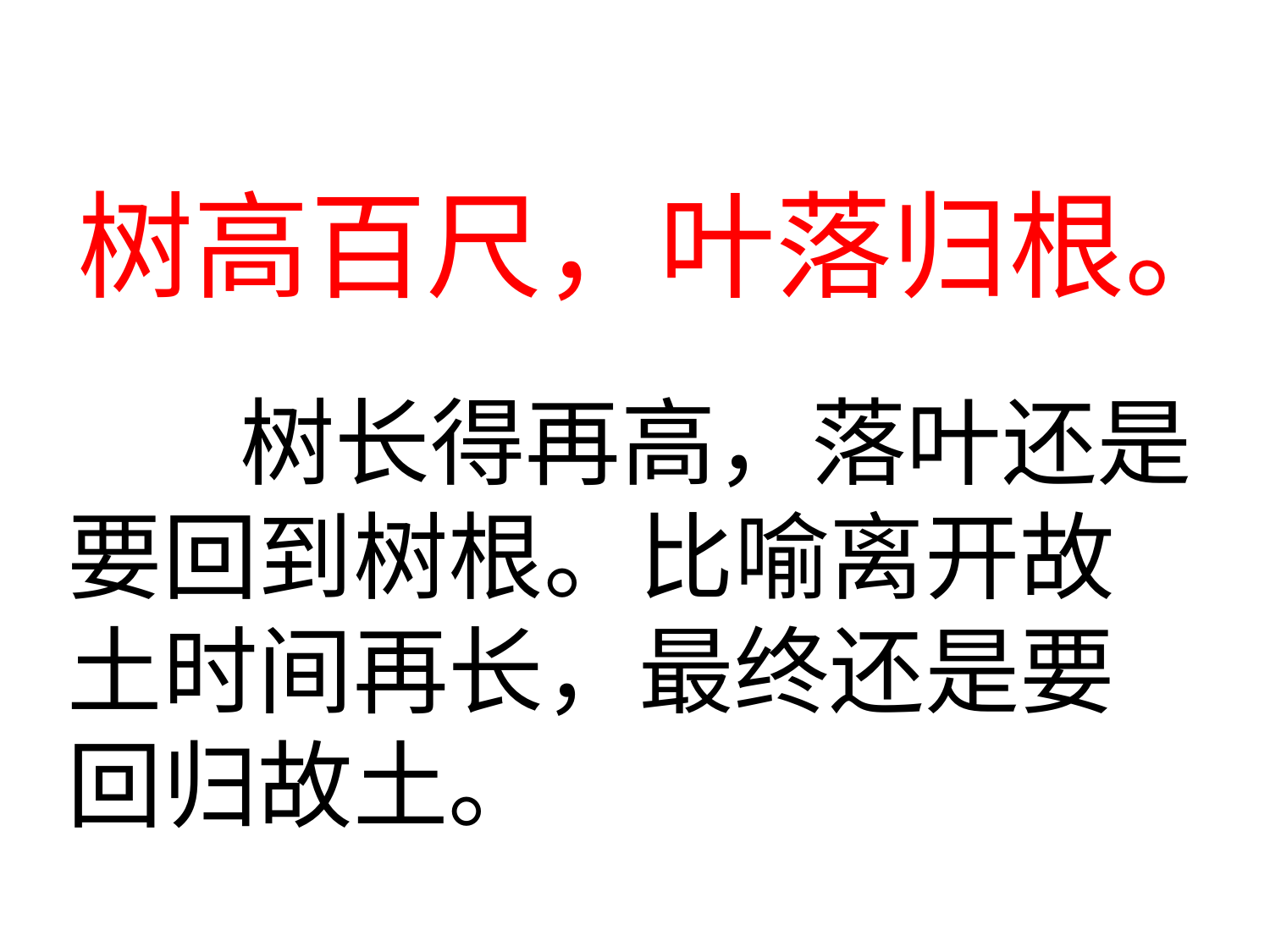

树高百尺，叶落归根。
       树长得再高，落叶还是要回到树根。比喻离开故土时间再长，最终还是要回归故土。